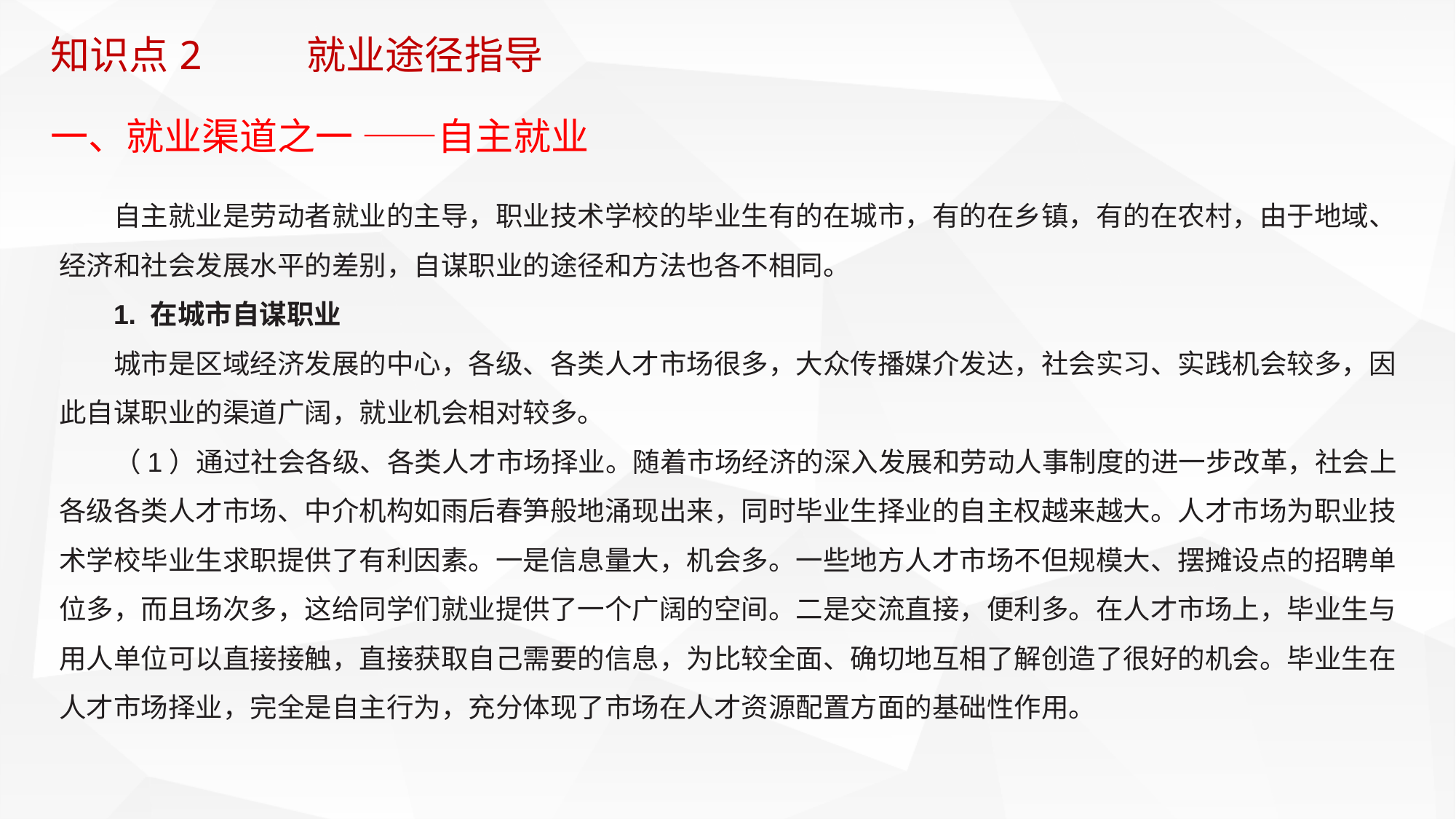

知识点2    就业途径指导
一、就业渠道之一 ——自主就业
自主就业是劳动者就业的主导，职业技术学校的毕业生有的在城市，有的在乡镇，有的在农村，由于地域、经济和社会发展水平的差别，自谋职业的途径和方法也各不相同。
1. 在城市自谋职业
城市是区域经济发展的中心，各级、各类人才市场很多，大众传播媒介发达，社会实习、实践机会较多，因此自谋职业的渠道广阔，就业机会相对较多。
（1）通过社会各级、各类人才市场择业。随着市场经济的深入发展和劳动人事制度的进一步改革，社会上各级各类人才市场、中介机构如雨后春笋般地涌现出来，同时毕业生择业的自主权越来越大。人才市场为职业技术学校毕业生求职提供了有利因素。一是信息量大，机会多。一些地方人才市场不但规模大、摆摊设点的招聘单位多，而且场次多，这给同学们就业提供了一个广阔的空间。二是交流直接，便利多。在人才市场上，毕业生与用人单位可以直接接触，直接获取自己需要的信息，为比较全面、确切地互相了解创造了很好的机会。毕业生在人才市场择业，完全是自主行为，充分体现了市场在人才资源配置方面的基础性作用。